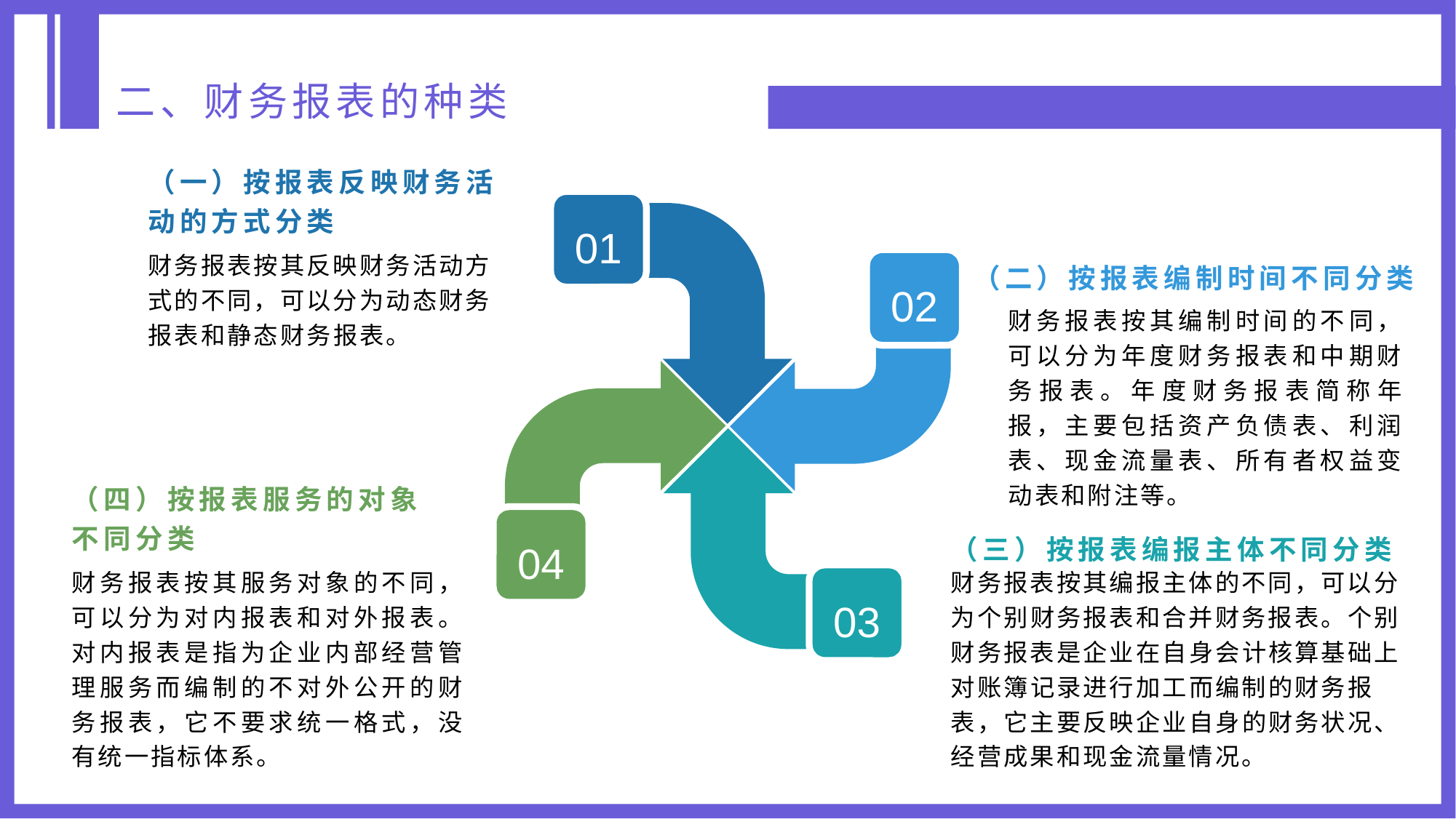

二、财务报表的种类
（一）按报表反映财务活动的方式分类
01
（二）按报表编制时间不同分类

财务报表按其反映财务活动方式的不同，可以分为动态财务报表和静态财务报表。
02
财务报表按其编制时间的不同，可以分为年度财务报表和中期财务报表。年度财务报表简称年报，主要包括资产负债表、利润表、现金流量表、所有者权益变动表和附注等。

（四）按报表服务的对象不同分类
04
（三）按报表编报主体不同分类
财务报表按其服务对象的不同，可以分为对内报表和对外报表。对内报表是指为企业内部经营管理服务而编制的不对外公开的财务报表，它不要求统一格式，没有统一指标体系。
财务报表按其编报主体的不同，可以分为个别财务报表和合并财务报表。个别财务报表是企业在自身会计核算基础上对账簿记录进行加工而编制的财务报
表，它主要反映企业自身的财务状况、经营成果和现金流量情况。
03